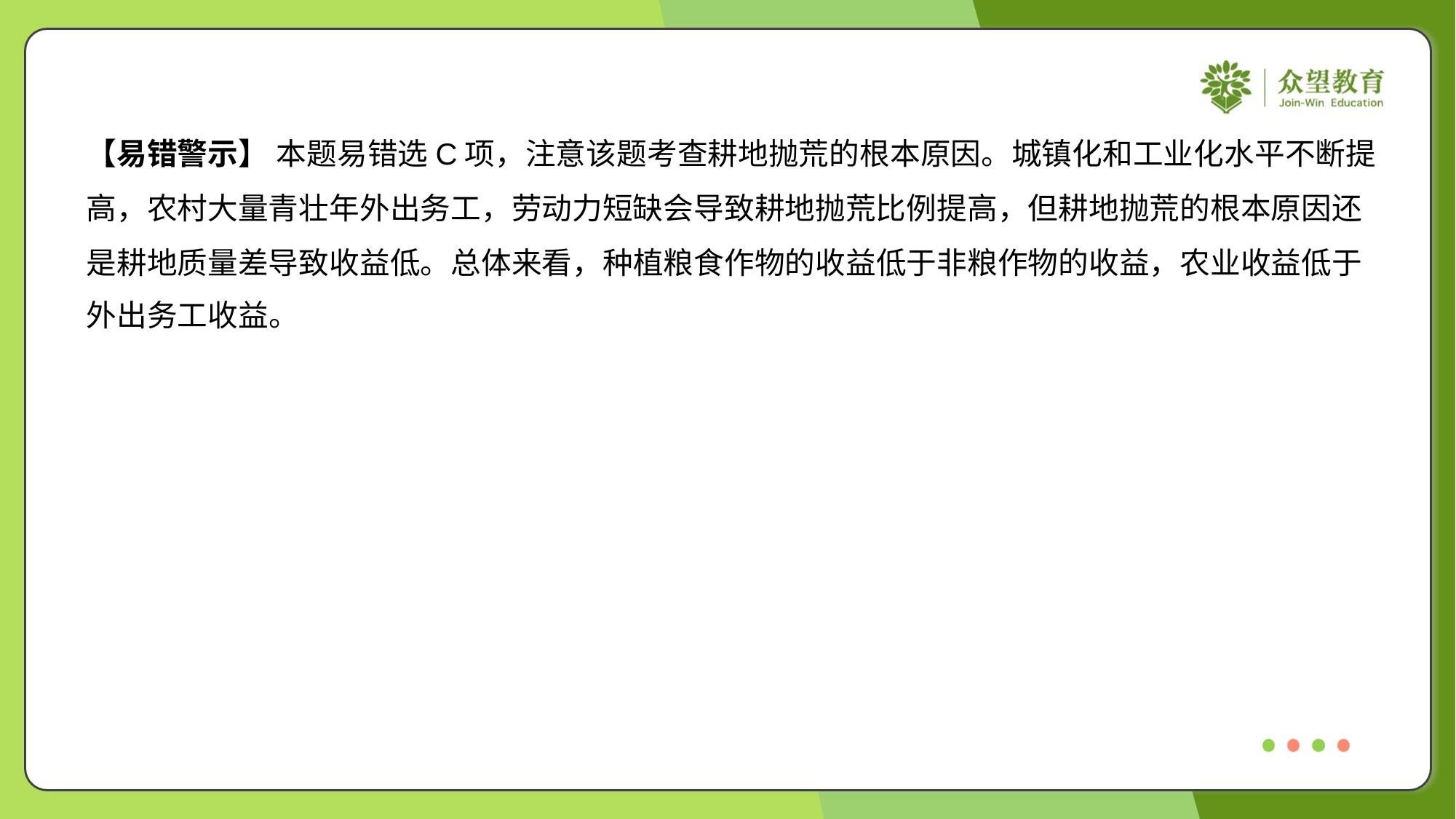

【易错警示】 本题易错选C项，注意该题考查耕地抛荒的根本原因。城镇化和工业化水平不断提
高，农村大量青壮年外出务工，劳动力短缺会导致耕地抛荒比例提高，但耕地抛荒的根本原因还
是耕地质量差导致收益低。总体来看，种植粮食作物的收益低于非粮作物的收益，农业收益低于
外出务工收益。